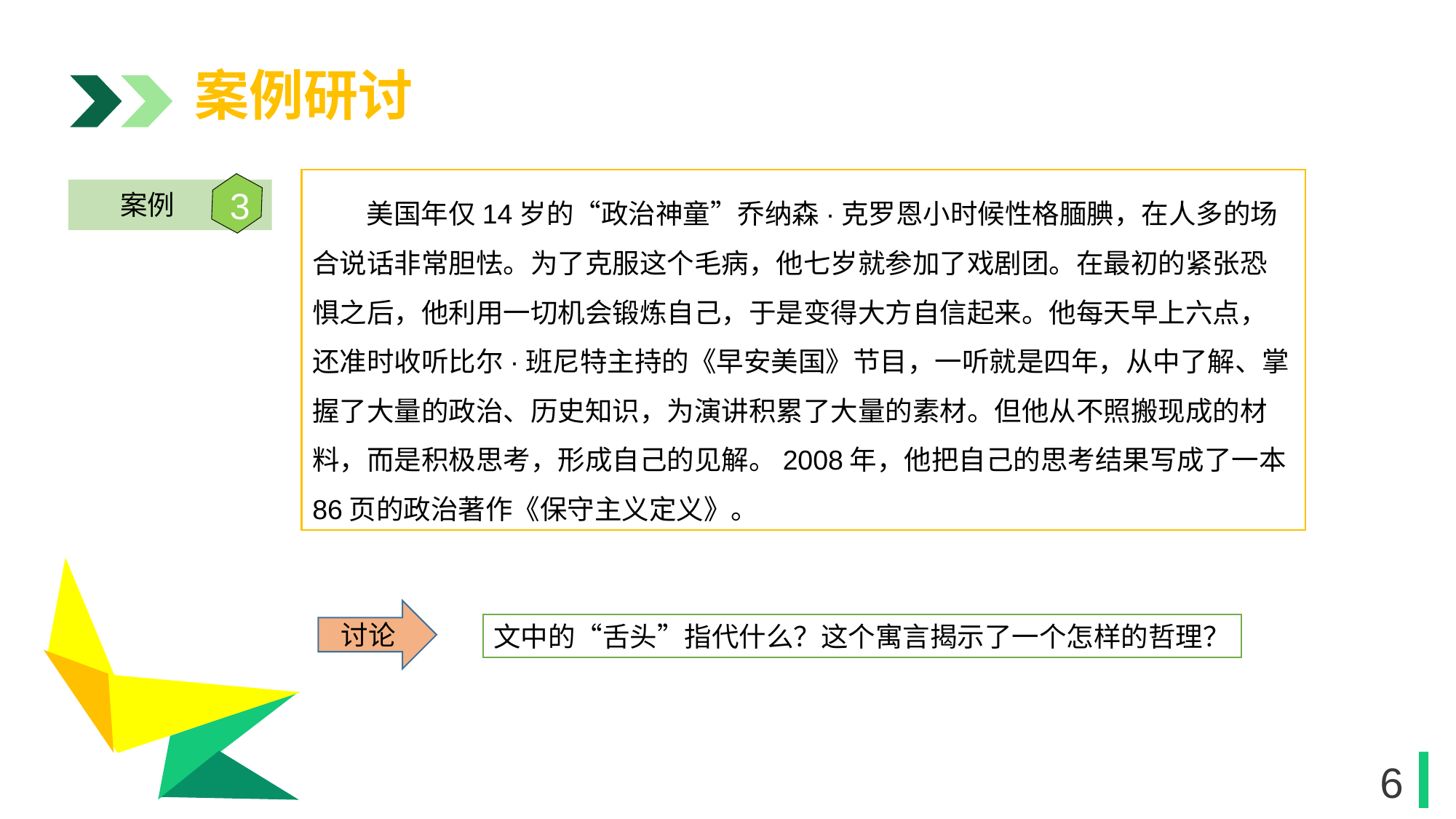

案例研讨

       美国年仅14岁的“政治神童”乔纳森·克罗恩小时候性格腼腆，在人多的场合说话非常胆怯。为了克服这个毛病，他七岁就参加了戏剧团。在最初的紧张恐惧之后，他利用一切机会锻炼自己，于是变得大方自信起来。他每天早上六点，还准时收听比尔·班尼特主持的《早安美国》节目，一听就是四年，从中了解、掌握了大量的政治、历史知识，为演讲积累了大量的素材。但他从不照搬现成的材料，而是积极思考，形成自己的见解。2008年，他把自己的思考结果写成了一本86页的政治著作《保守主义定义》。
3

案例
1

讨论
文中的“舌头”指代什么？这个寓言揭示了一个怎样的哲理？
1
6